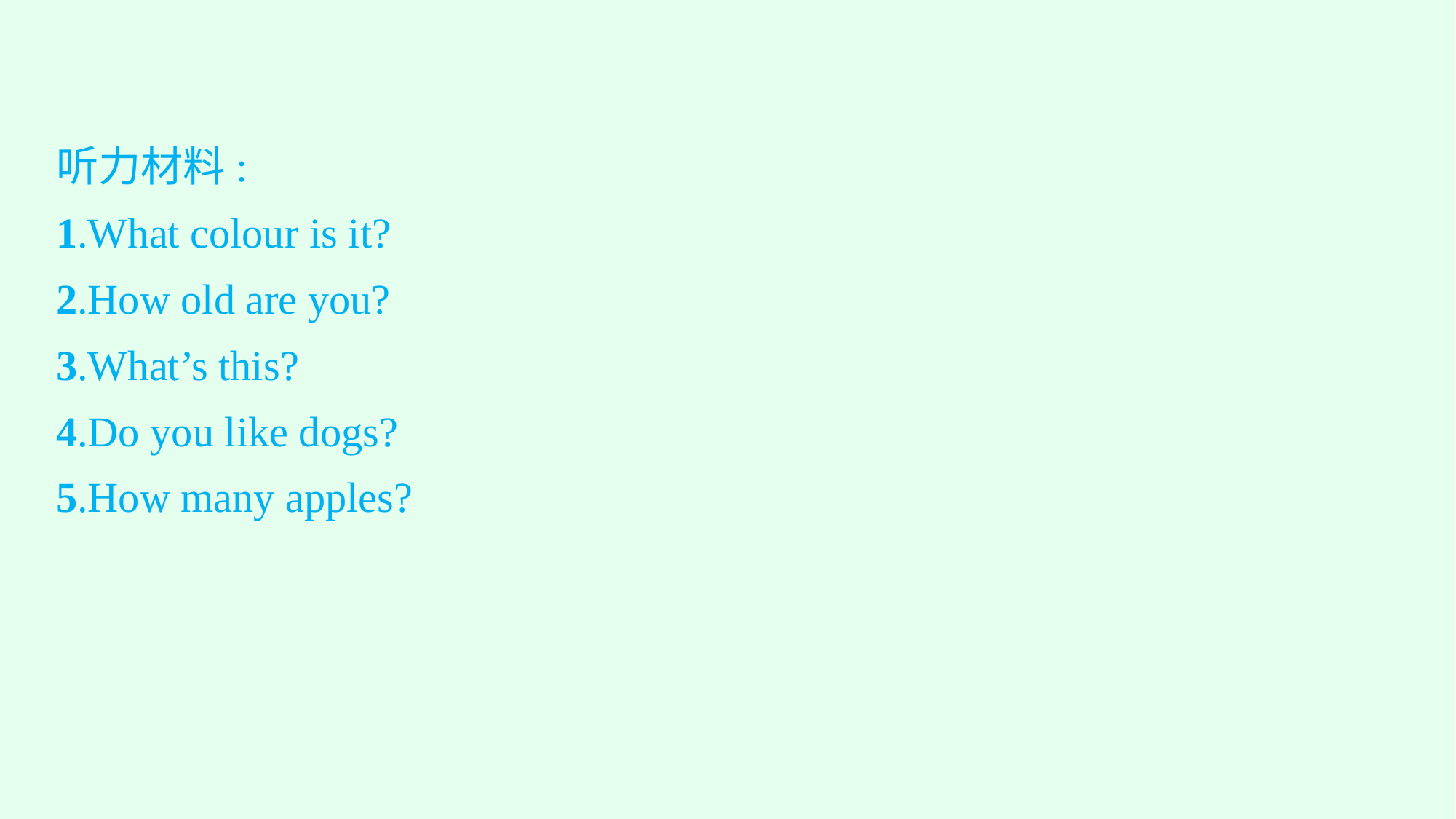

听力材料:
1.What colour is it?
2.How old are you?
3.What’s this?
4.Do you like dogs?
5.How many apples?